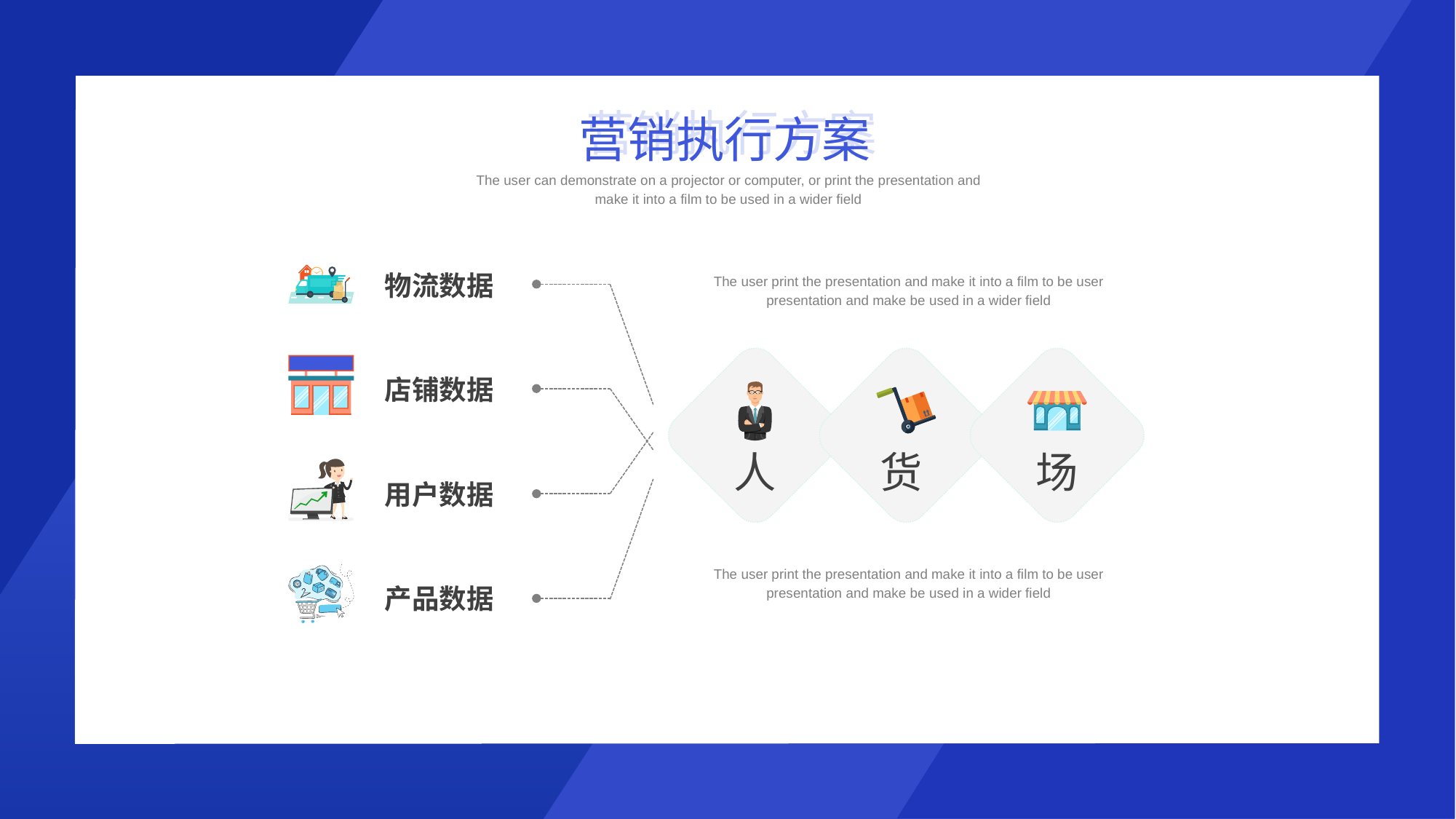

营销执行方案
营销执行方案
The user can demonstrate on a projector or computer, or print the presentation and make it into a film to be used in a wider field
物流数据

R
Y

The user print the presentation and make it into a film to be user presentation and make be used in a wider field

店铺数据

人
货
场

用户数据
The user print the presentation and make it into a film to be user presentation and make be used in a wider field

产品数据